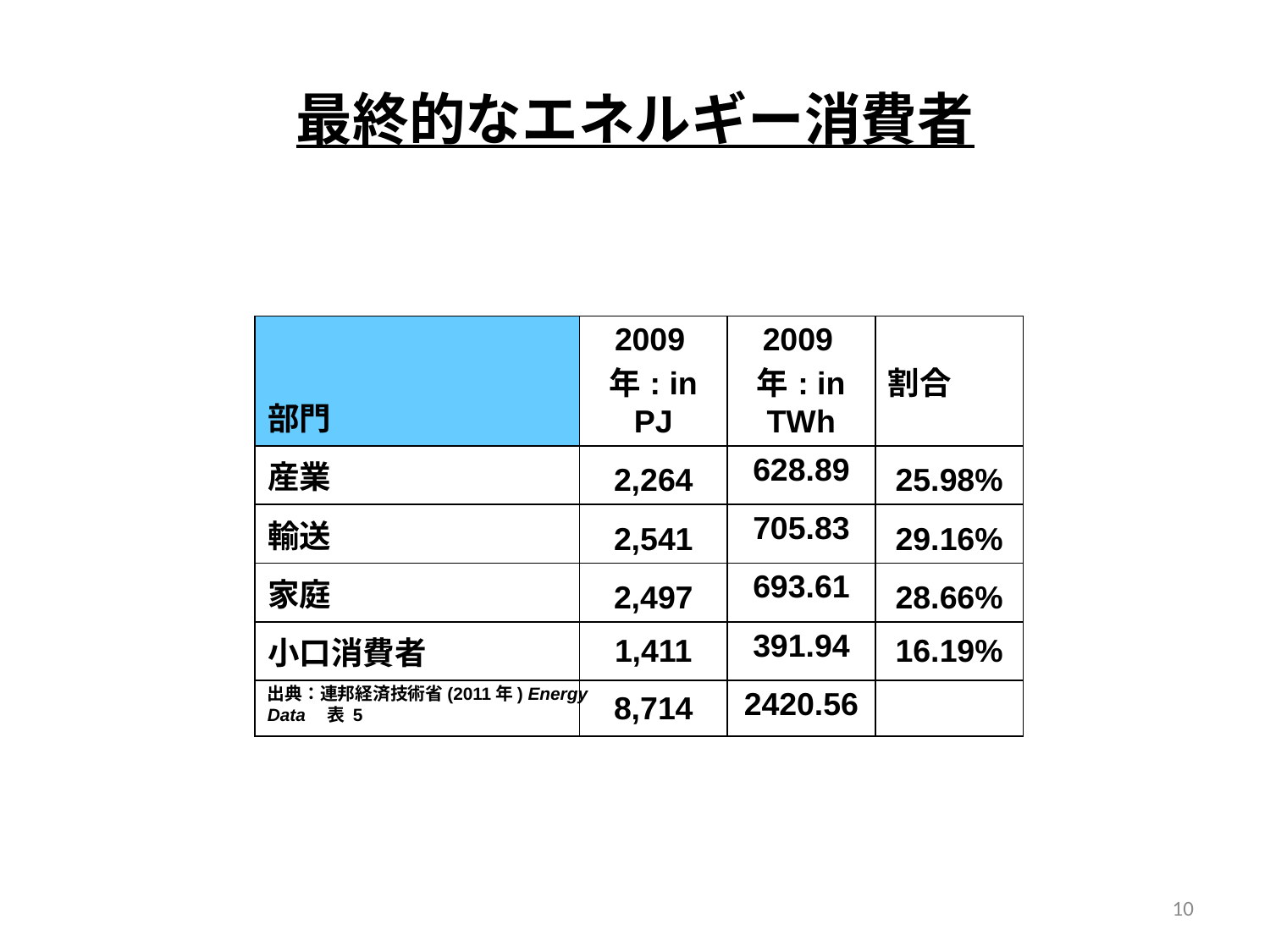

# 最終的なエネルギー消費者
| 部門 | 2009年: in PJ | 2009年: in TWh | 割合 |
| --- | --- | --- | --- |
| 産業 | 2,264 | 628.89 | 25.98% |
| 輸送 | 2,541 | 705.83 | 29.16% |
| 家庭 | 2,497 | 693.61 | 28.66% |
| 小口消費者 | 1,411 | 391.94 | 16.19% |
|  | 8,714 | 2420.56 |  |
出典：連邦経済技術省(2011年) Energy Data　表 5
10